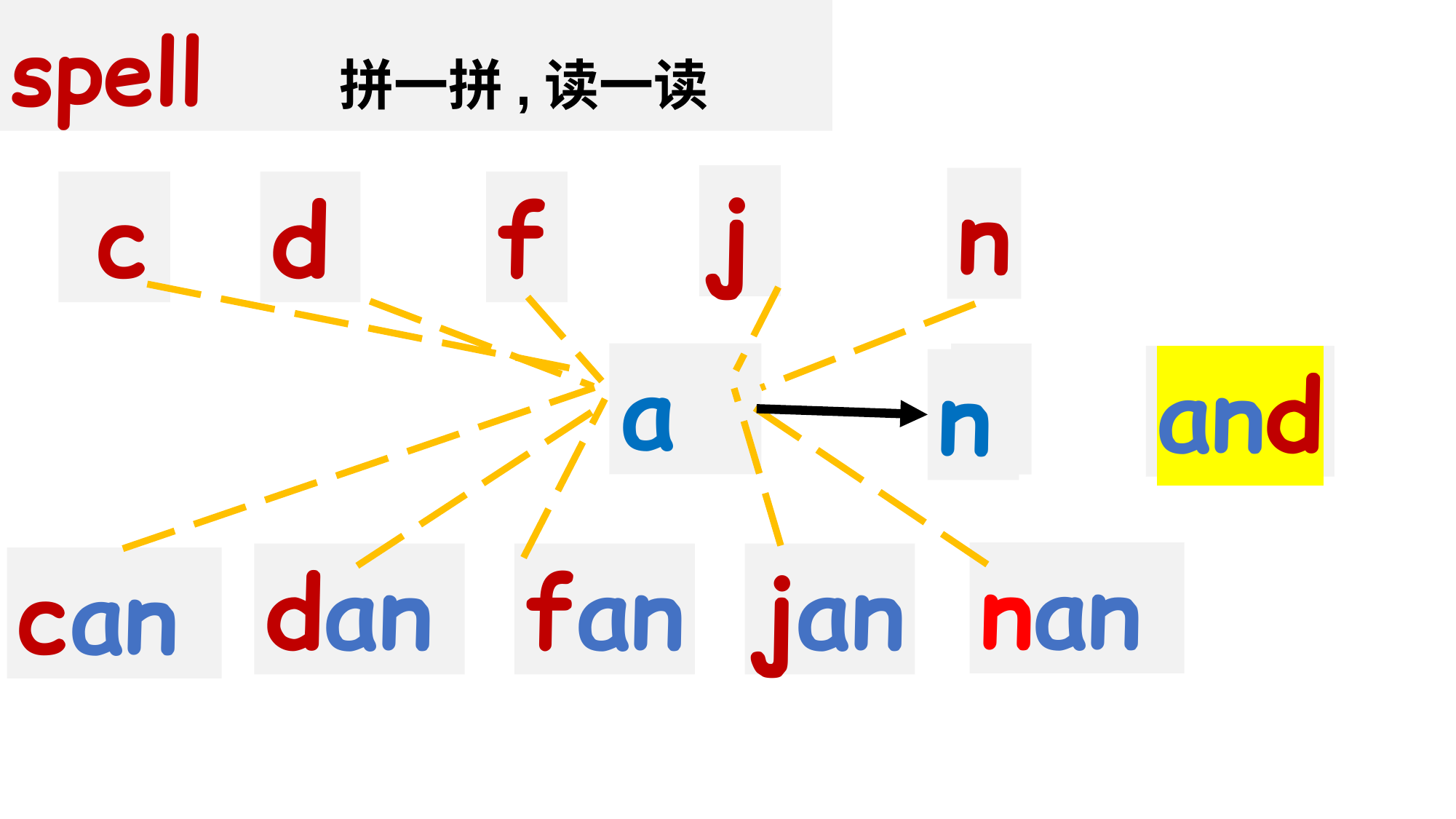

spell    拼一拼,读一读
j
n
d
f
 c
a
d
and
n
nan
dan
fan
jan
can